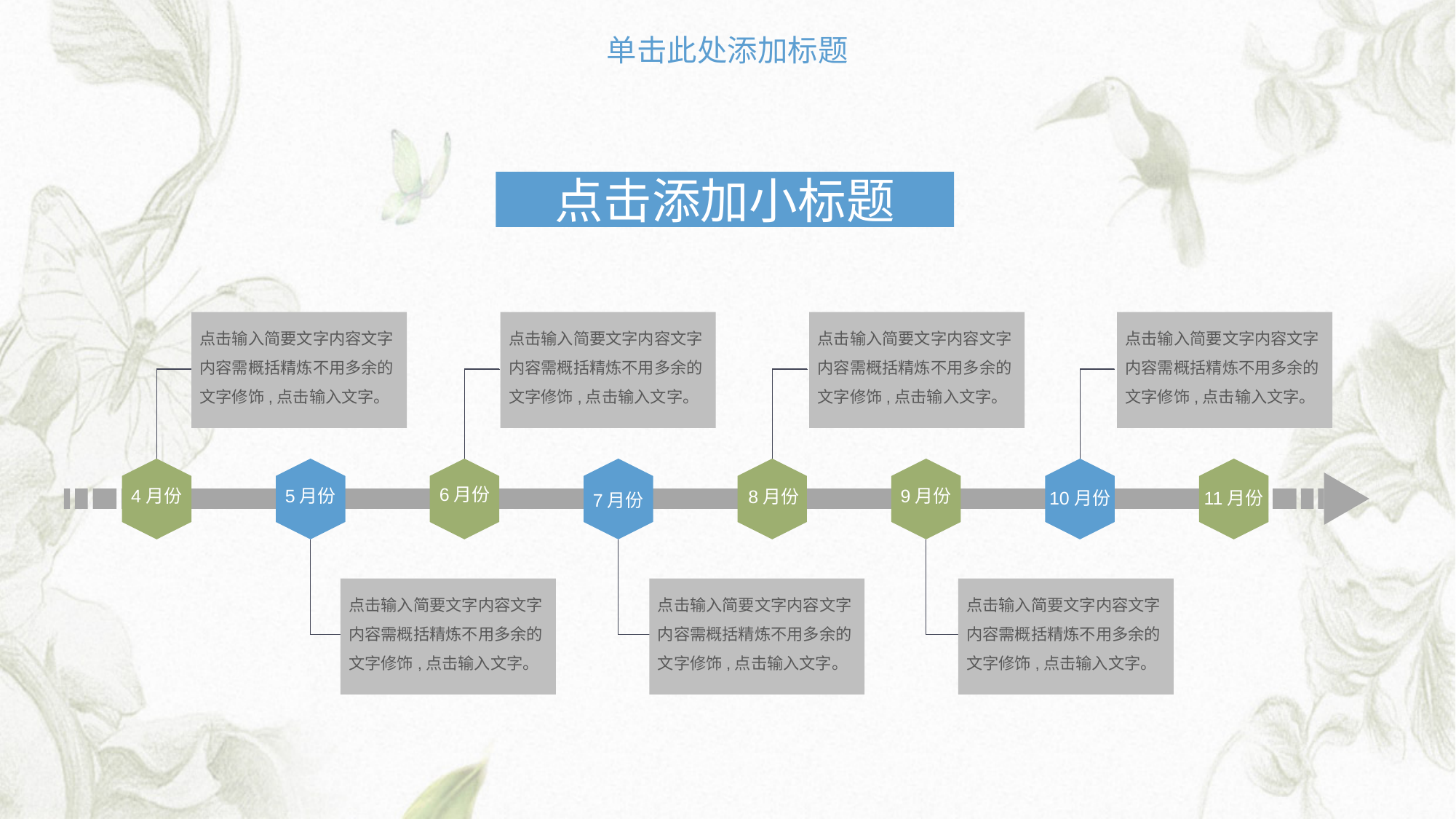

# 单击此处添加标题
点击添加小标题

点击输入简要文字内容文字
内容需概括精炼不用多余的文字修饰,点击输入文字。

点击输入简要文字内容文字
内容需概括精炼不用多余的文字修饰,点击输入文字。

点击输入简要文字内容文字
内容需概括精炼不用多余的文字修饰,点击输入文字。

点击输入简要文字内容文字
内容需概括精炼不用多余的文字修饰,点击输入文字。

10月份

5月份

6月份

8月份

9月份

11月份

4月份

7月份

点击输入简要文字内容文字
内容需概括精炼不用多余的文字修饰,点击输入文字。

点击输入简要文字内容文字
内容需概括精炼不用多余的文字修饰,点击输入文字。

点击输入简要文字内容文字
内容需概括精炼不用多余的文字修饰,点击输入文字。